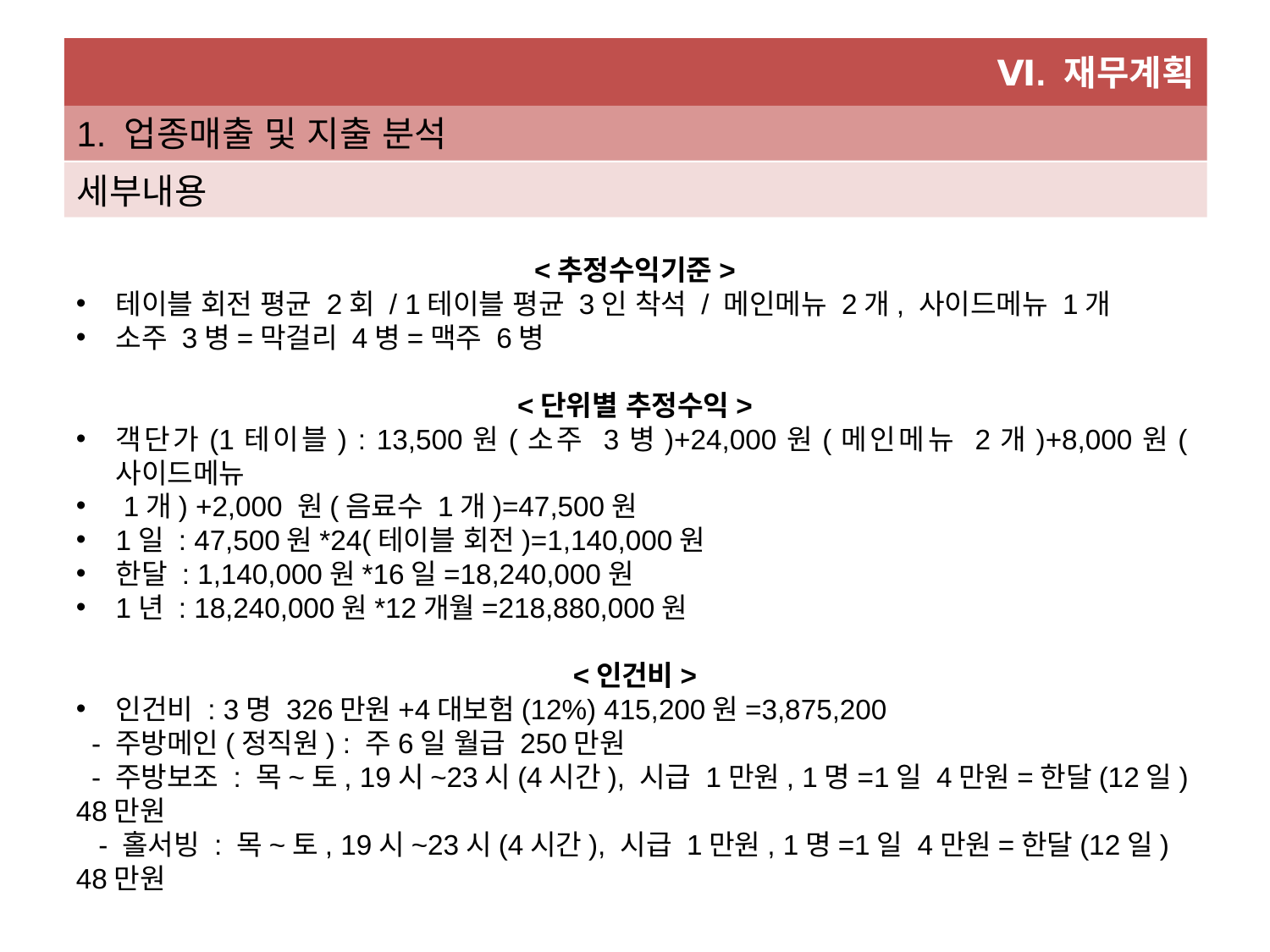

Ⅵ. 재무계획
1. 업종매출 및 지출 분석
세부내용
<추정수익기준>
테이블 회전 평균 2회 / 1테이블 평균 3인 착석 / 메인메뉴 2개, 사이드메뉴 1개
소주 3병=막걸리 4병=맥주 6병

<단위별 추정수익>
객단가(1테이블) : 13,500원(소주 3병)+24,000원(메인메뉴 2개)+8,000원(사이드메뉴
 1개) +2,000 원(음료수 1개)=47,500원
1일 : 47,500원*24(테이블 회전)=1,140,000원
한달 : 1,140,000원*16일=18,240,000원
1년 : 18,240,000원*12개월=218,880,000원

<인건비>
인건비 : 3명 326만원+4대보험(12%) 415,200원=3,875,200
  - 주방메인(정직원) : 주6일 월급 250만원
  - 주방보조 : 목~토, 19시~23시(4시간), 시급 1만원, 1명=1일 4만원=한달(12일) 48만원
  - 홀서빙 : 목~토, 19시~23시(4시간), 시급 1만원, 1명=1일 4만원=한달(12일) 48만원